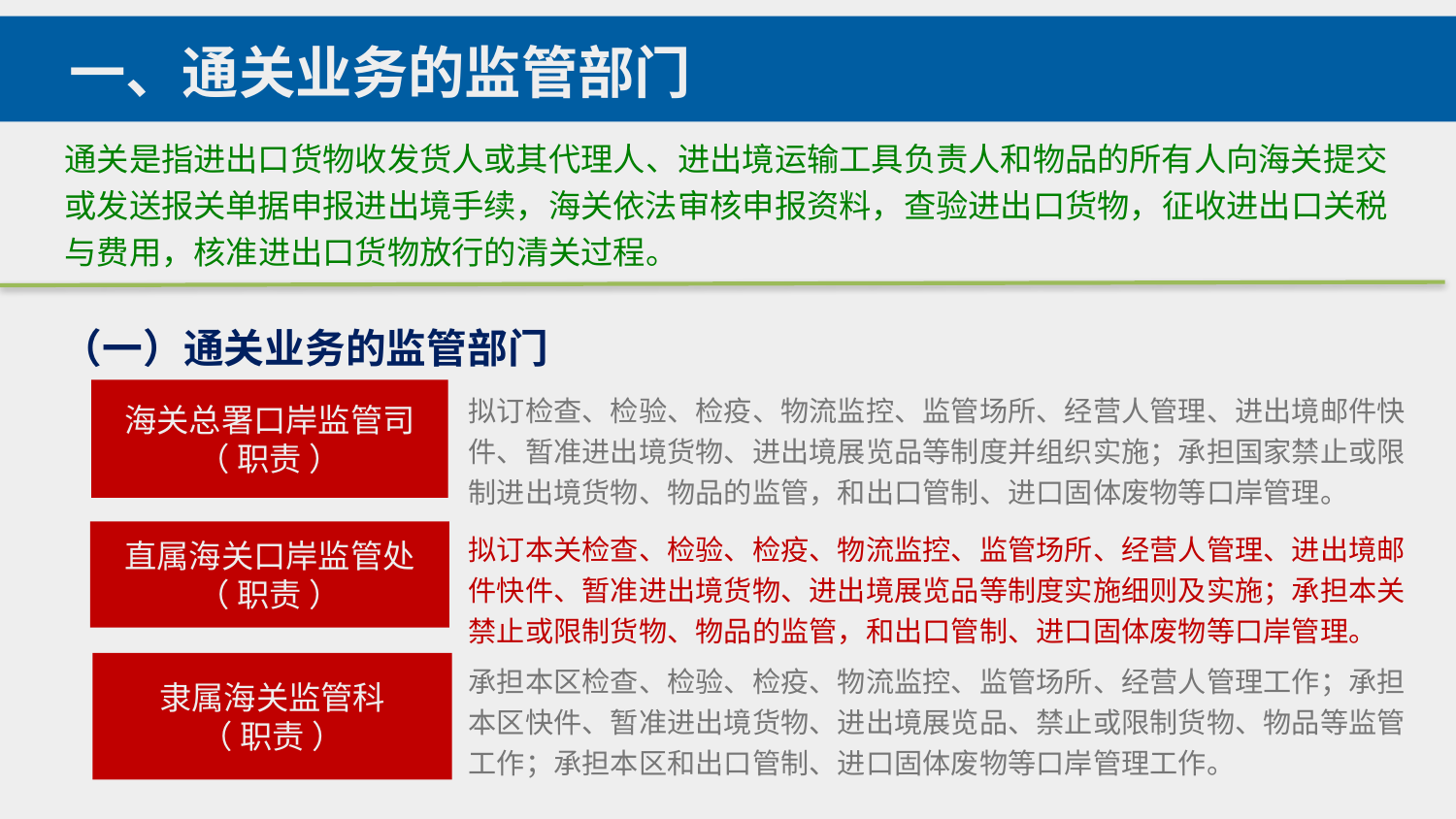

一、通关业务的监管部门
通关是指进出口货物收发货人或其代理人、进出境运输工具负责人和物品的所有人向海关提交或发送报关单据申报进出境手续，海关依法审核申报资料，查验进出口货物，征收进出口关税与费用，核准进出口货物放行的清关过程。
（一）通关业务的监管部门
海关总署口岸监管司
（ 职责 ）
拟订检查、检验、检疫、物流监控、监管场所、经营人管理、进出境邮件快件、暂准进出境货物、进出境展览品等制度并组织实施；承担国家禁止或限制进出境货物、物品的监管，和出口管制、进口固体废物等口岸管理。
拟订本关检查、检验、检疫、物流监控、监管场所、经营人管理、进出境邮件快件、暂准进出境货物、进出境展览品等制度实施细则及实施；承担本关禁止或限制货物、物品的监管，和出口管制、进口固体废物等口岸管理。
直属海关口岸监管处
（ 职责 ）
承担本区检查、检验、检疫、物流监控、监管场所、经营人管理工作；承担本区快件、暂准进出境货物、进出境展览品、禁止或限制货物、物品等监管工作；承担本区和出口管制、进口固体废物等口岸管理工作。
隶属海关监管科
（ 职责 ）